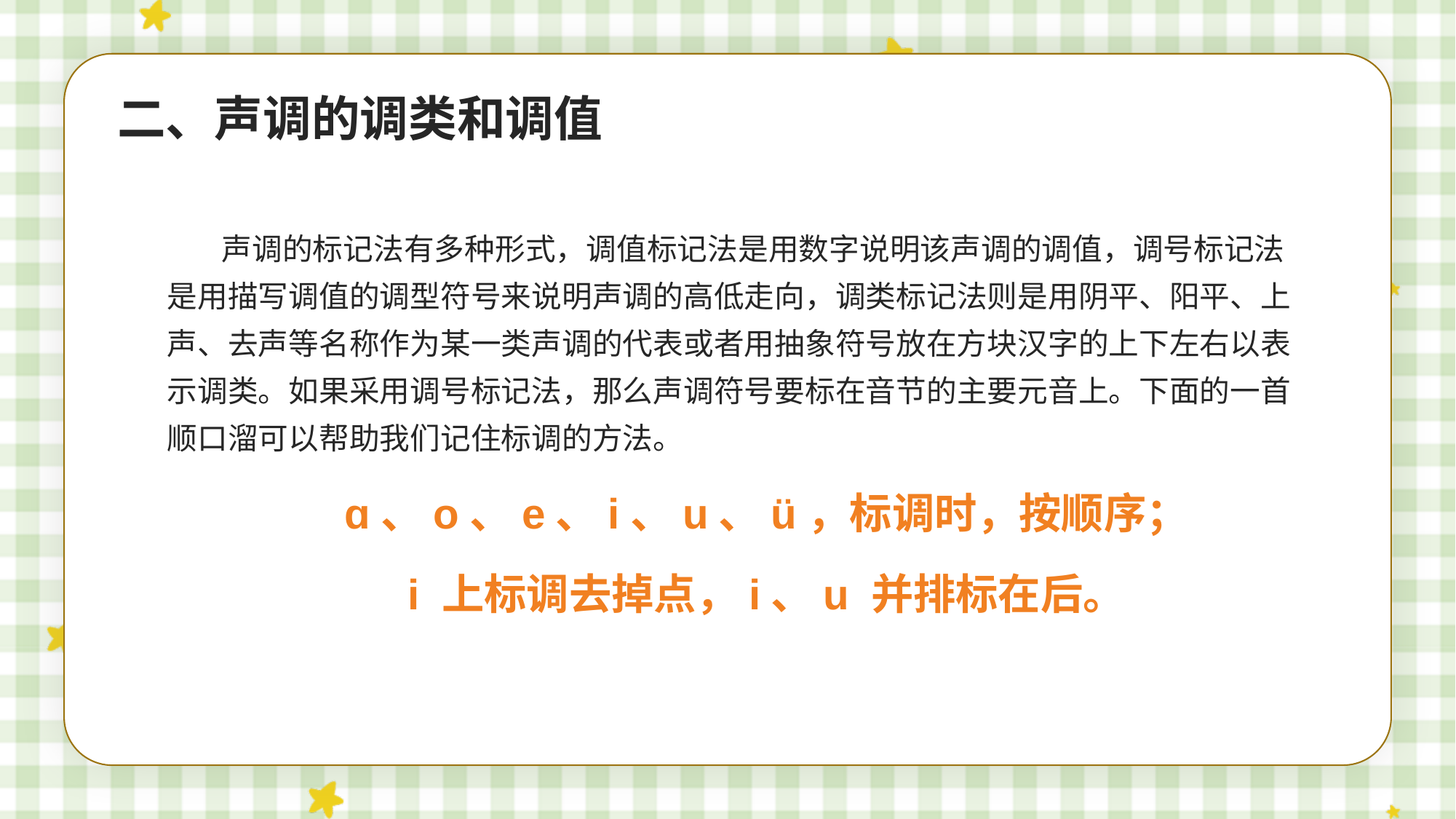

二、声调的调类和调值
声调的标记法有多种形式，调值标记法是用数字说明该声调的调值，调号标记法是用描写调值的调型符号来说明声调的高低走向，调类标记法则是用阴平、阳平、上声、去声等名称作为某一类声调的代表或者用抽象符号放在方块汉字的上下左右以表示调类。如果采用调号标记法，那么声调符号要标在音节的主要元音上。下面的一首顺口溜可以帮助我们记住标调的方法。
ɑ、o、e、i、u、ü，标调时，按顺序；
i 上标调去掉点，i、u 并排标在后。